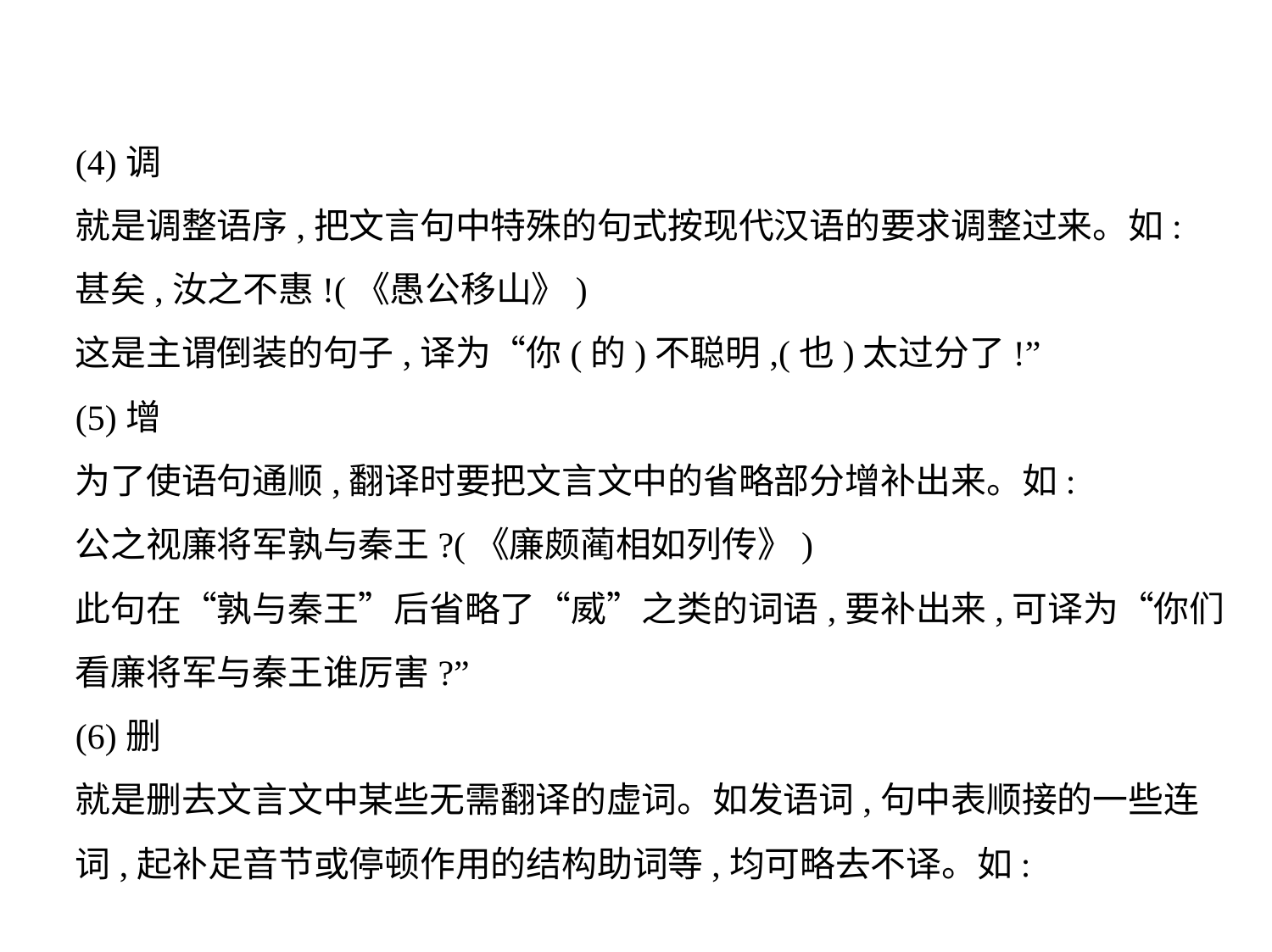

(4)调
就是调整语序,把文言句中特殊的句式按现代汉语的要求调整过来。如:
甚矣,汝之不惠!(《愚公移山》)
这是主谓倒装的句子,译为“你(的)不聪明,(也)太过分了!”
(5)增
为了使语句通顺,翻译时要把文言文中的省略部分增补出来。如:
公之视廉将军孰与秦王?(《廉颇蔺相如列传》)
此句在“孰与秦王”后省略了“威”之类的词语,要补出来,可译为“你们
看廉将军与秦王谁厉害?”
(6)删
就是删去文言文中某些无需翻译的虚词。如发语词,句中表顺接的一些连
词,起补足音节或停顿作用的结构助词等,均可略去不译。如: